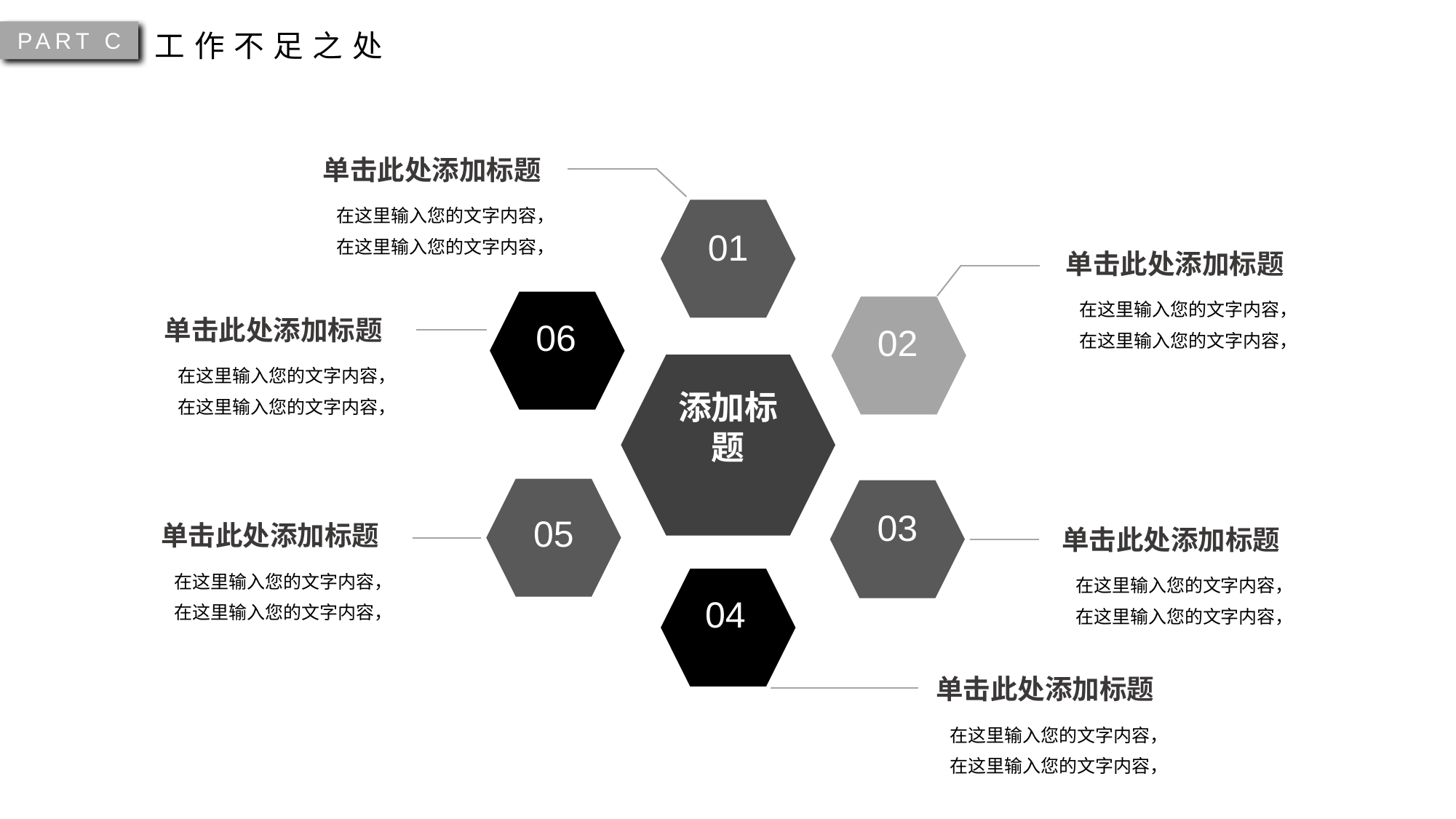

PART C
工作不足之处
单击此处添加标题

01

06

02

添加标题

05

03

04
在这里输入您的文字内容，
在这里输入您的文字内容，
单击此处添加标题
在这里输入您的文字内容，
在这里输入您的文字内容，
单击此处添加标题
在这里输入您的文字内容，
在这里输入您的文字内容，
单击此处添加标题
单击此处添加标题
在这里输入您的文字内容，
在这里输入您的文字内容，
在这里输入您的文字内容，
在这里输入您的文字内容，
单击此处添加标题
在这里输入您的文字内容，
在这里输入您的文字内容，